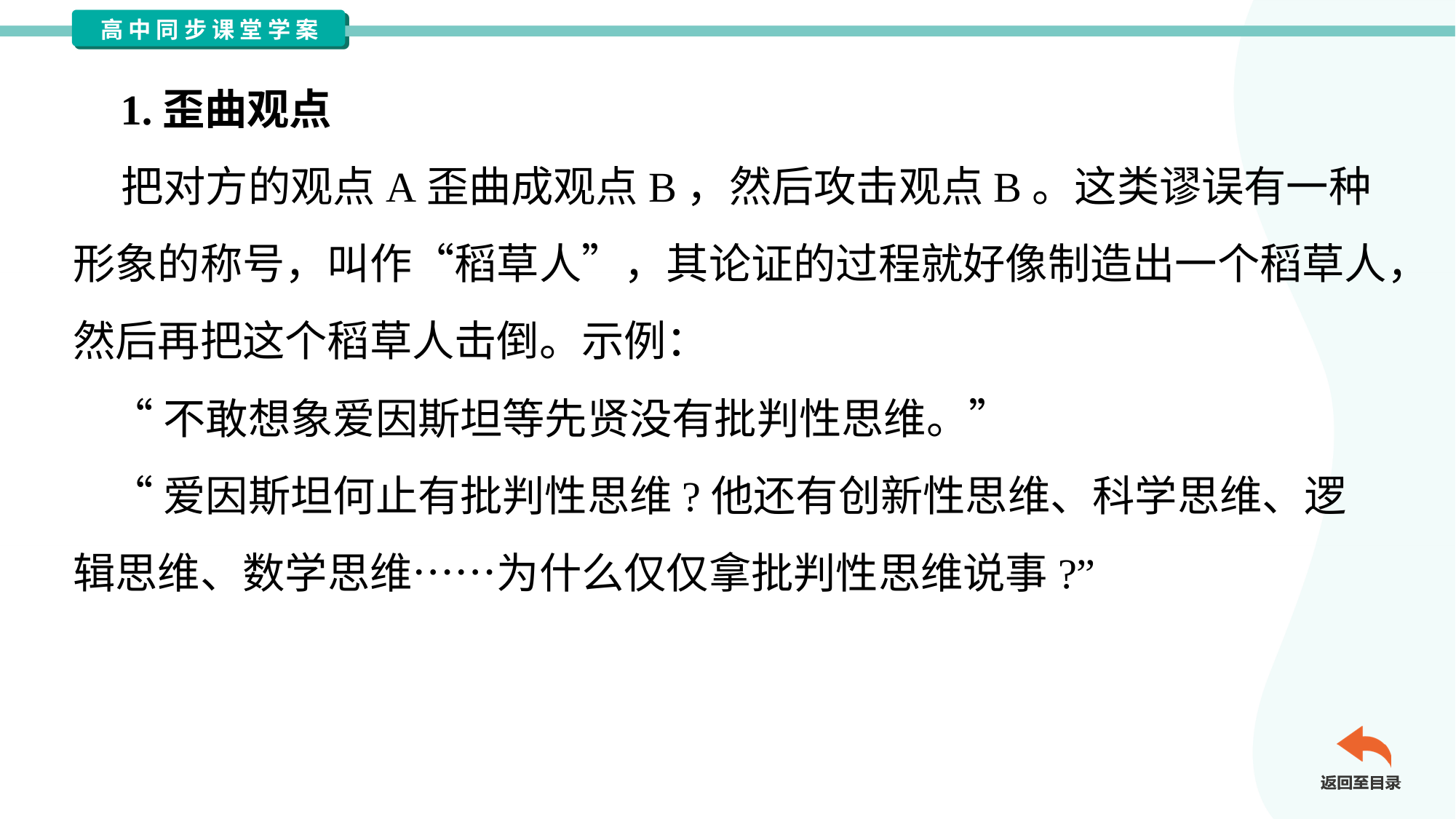

1.歪曲观点
    把对方的观点A歪曲成观点B，然后攻击观点B。这类谬误有一种
形象的称号，叫作“稻草人”，其论证的过程就好像制造出一个稻草人，
然后再把这个稻草人击倒。示例：
    “不敢想象爱因斯坦等先贤没有批判性思维。”
    “爱因斯坦何止有批判性思维?他还有创新性思维、科学思维、逻
辑思维、数学思维……为什么仅仅拿批判性思维说事?”